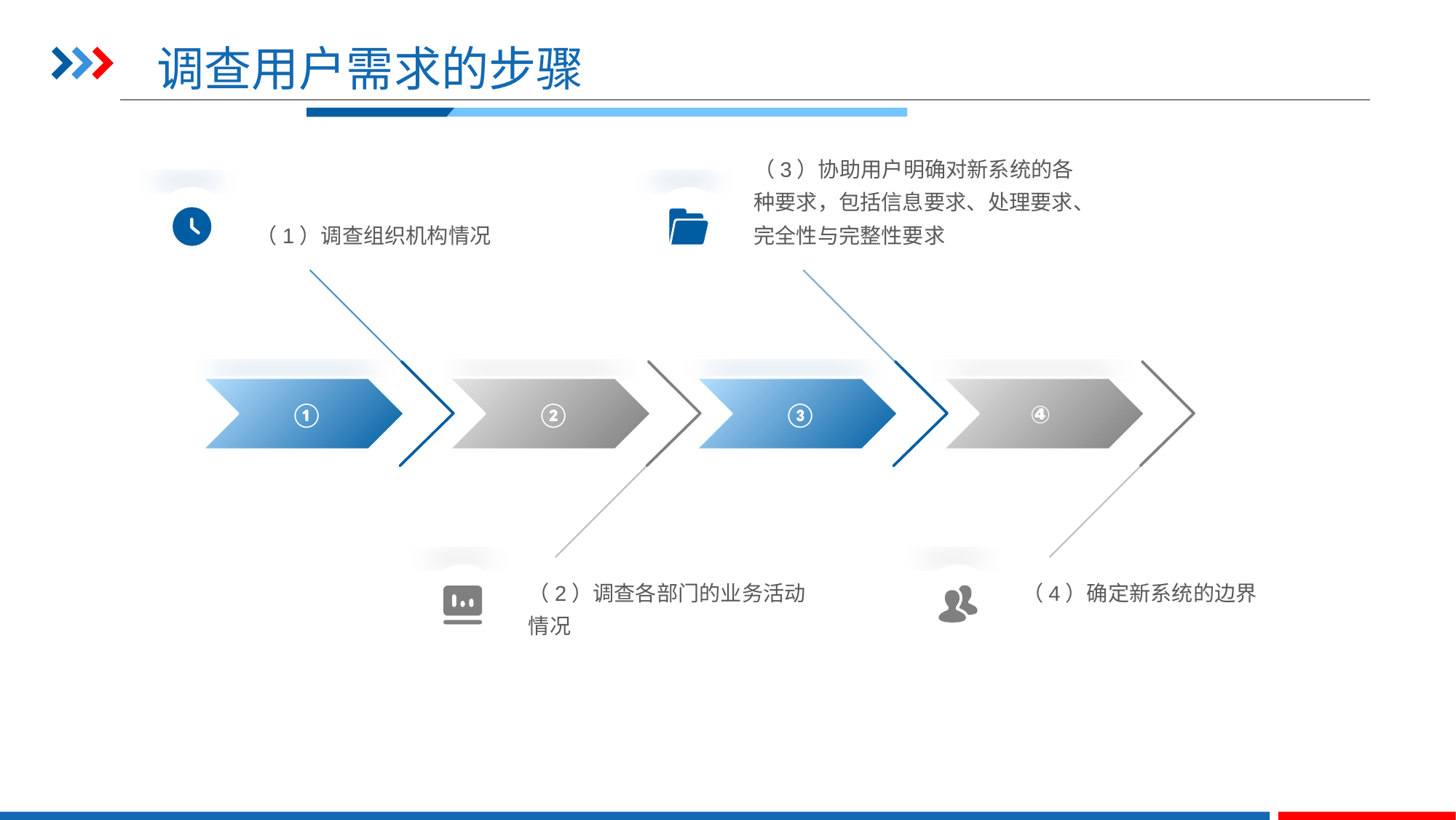

调查用户需求的步骤

（1）调查组织机构情况
（3）协助用户明确对新系统的各种要求，包括信息要求、处理要求、完全性与完整性要求

 ①
 ②
 ③
④

（2）调查各部门的业务活动情况
（4）确定新系统的边界